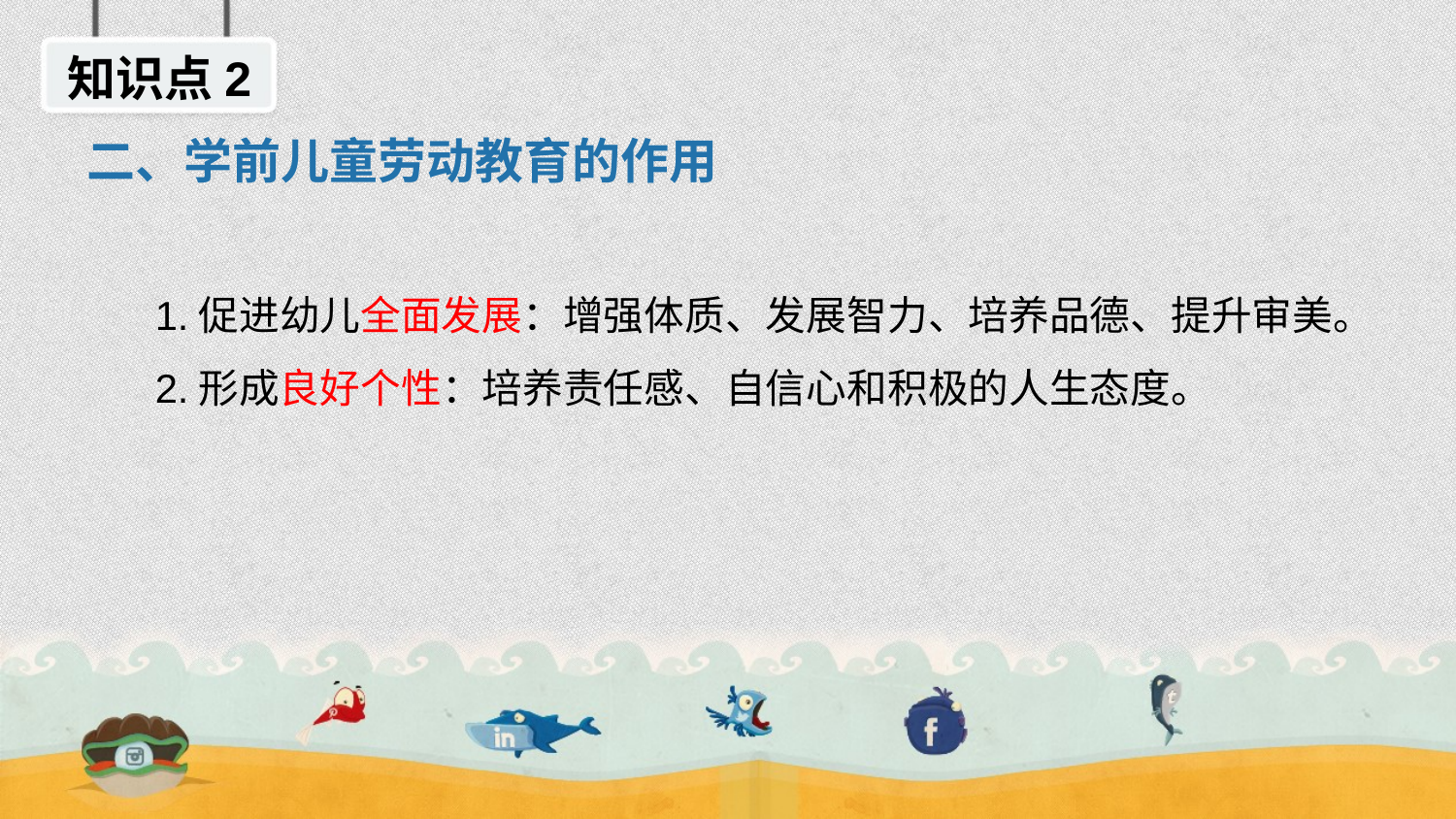

知识点2
二、学前儿童劳动教育的作用
1.促进幼儿全面发展：增强体质、发展智力、培养品德、提升审美。
2.形成良好个性：培养责任感、自信心和积极的人生态度。